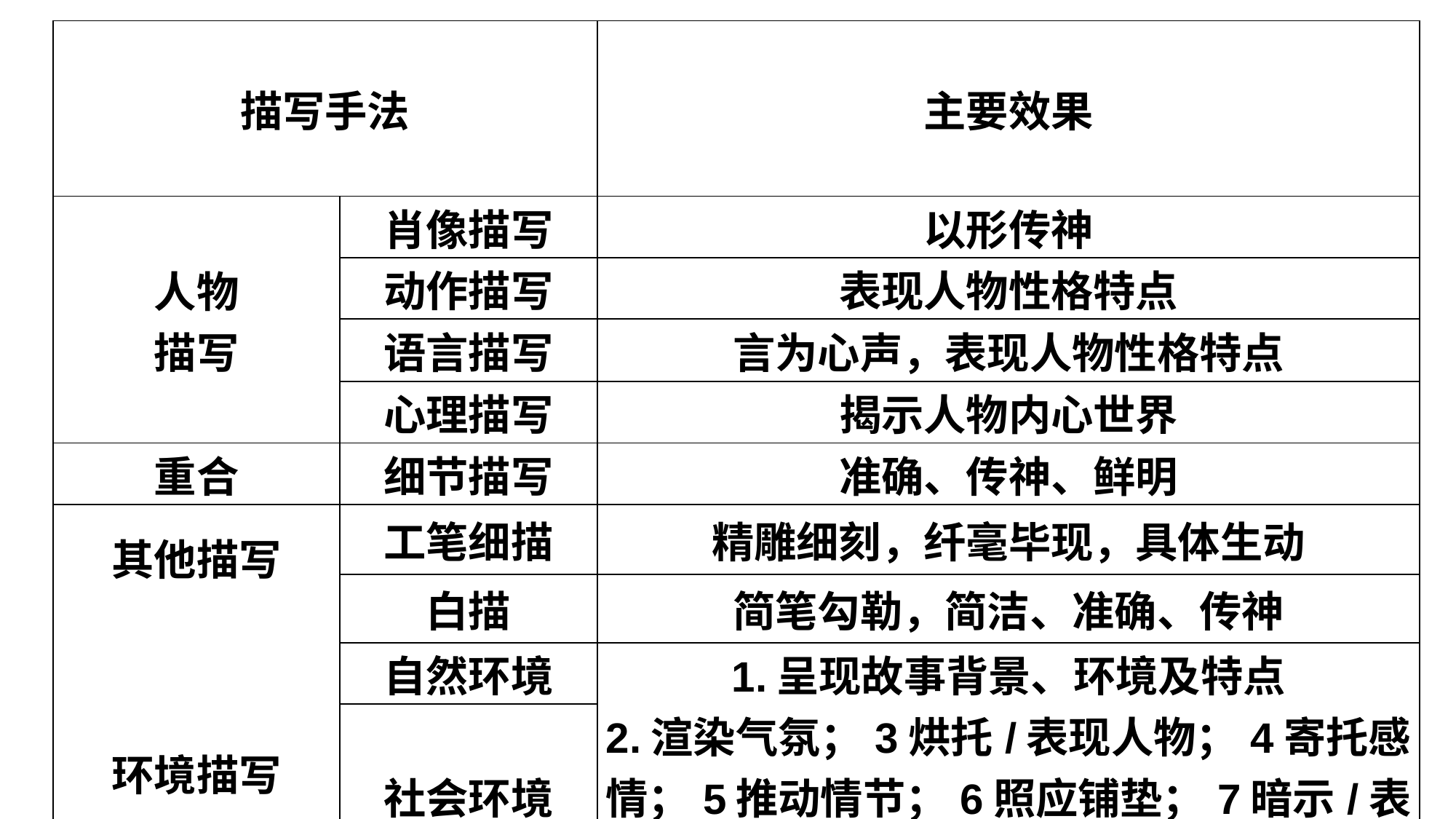

| 描写手法 |  | 主要效果 |
| --- | --- | --- |
| 人物 描写 | 肖像描写 | 以形传神 |
|  | 动作描写 | 表现人物性格特点 |
|  | 语言描写 | 言为心声，表现人物性格特点 |
|  | 心理描写 | 揭示人物内心世界 |
| 重合 | 细节描写 | 准确、传神、鲜明 |
| 其他描写 | 工笔细描 | 精雕细刻，纤毫毕现，具体生动 |
|  | 白描 | 简笔勾勒，简洁、准确、传神 |
|  | 自然环境 | 1.呈现故事背景、环境及特点 2.渲染气氛；3烘托/表现人物；4寄托感情；5推动情节；6照应铺垫；7暗示/表现主题 |
| 环境描写 |  |  |
|  | 社会环境 |  |
| 感官描写 | 视觉、嗅觉、听觉、触觉、味觉等 | 1、使描写对象更加真实具有感染力 2使读者有身临其境之感 |